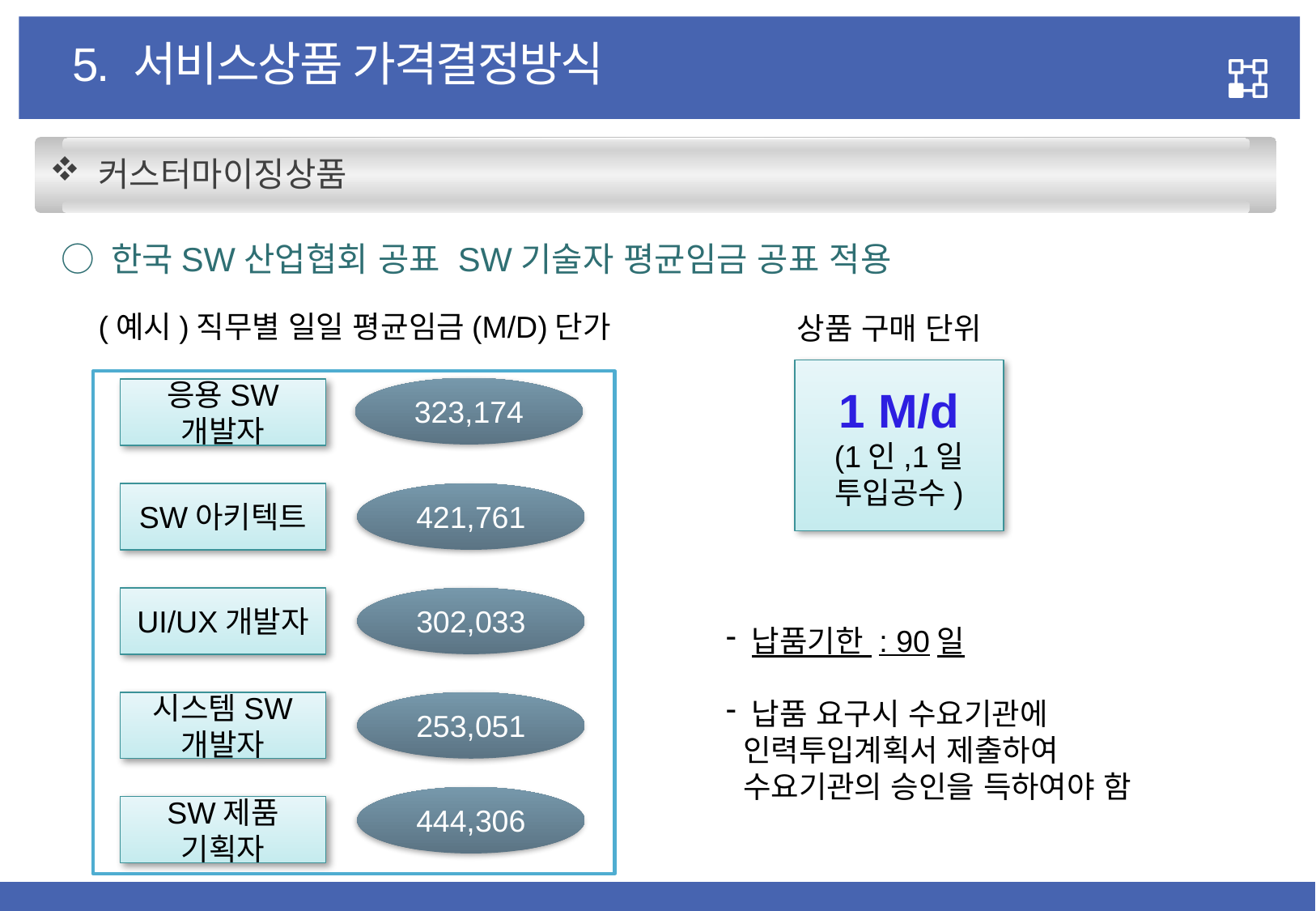

5. 서비스상품 가격결정방식

 커스터마이징상품
  ○ 한국SW산업협회 공표 SW기술자 평균임금 공표 적용
(예시)직무별 일일 평균임금(M/D)단가
상품 구매 단위
1 M/d
(1인,1일
투입공수)

323,174
응용SW
개발자
SW아키텍트
421,761
UI/UX개발자
302,033
 납품기한 : 90일

 납품 요구시 수요기관에
  인력투입계획서 제출하여
  수요기관의 승인을 득하여야 함
시스템SW
개발자
253,051
444,306
SW제품
기획자